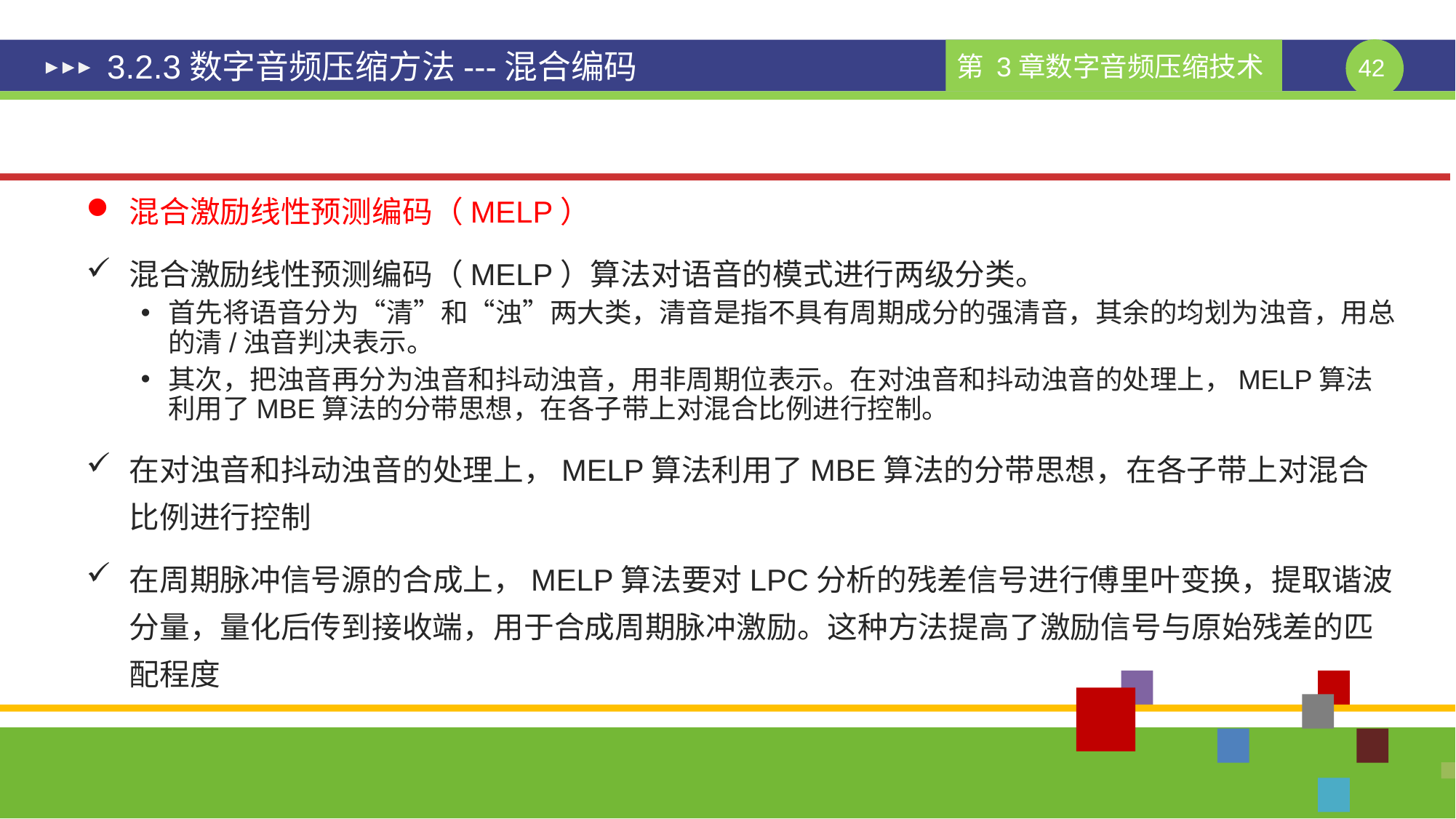

# 3.2.3数字音频压缩方法---混合编码

混合激励线性预测编码（MELP）
混合激励线性预测编码（MELP）算法对语音的模式进行两级分类。
首先将语音分为“清”和“浊”两大类，清音是指不具有周期成分的强清音，其余的均划为浊音，用总的清/浊音判决表示。
其次，把浊音再分为浊音和抖动浊音，用非周期位表示。在对浊音和抖动浊音的处理上，MELP算法利用了MBE算法的分带思想，在各子带上对混合比例进行控制。
在对浊音和抖动浊音的处理上，MELP算法利用了MBE算法的分带思想，在各子带上对混合比例进行控制
在周期脉冲信号源的合成上，MELP算法要对LPC分析的残差信号进行傅里叶变换，提取谐波分量，量化后传到接收端，用于合成周期脉冲激励。这种方法提高了激励信号与原始残差的匹配程度